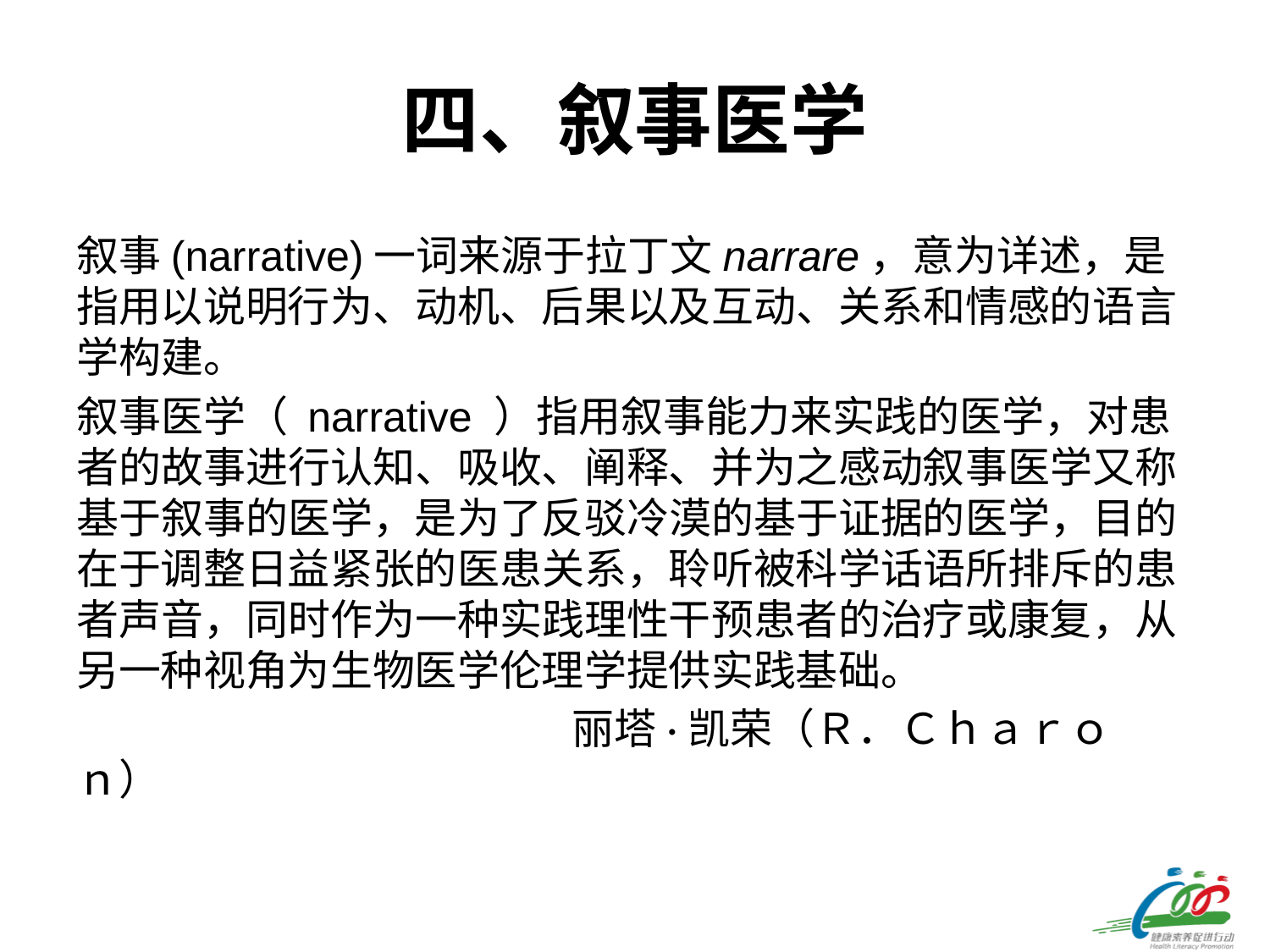

# 四、叙事医学
叙事(narrative)一词来源于拉丁文narrare，意为详述，是指用以说明行为、动机、后果以及互动、关系和情感的语言学构建。
叙事医学（ narrative ）指用叙事能力来实践的医学，对患者的故事进行认知、吸收、阐释、并为之感动叙事医学又称基于叙事的医学，是为了反驳冷漠的基于证据的医学，目的在于调整日益紧张的医患关系，聆听被科学话语所排斥的患者声音，同时作为一种实践理性干预患者的治疗或康复，从另一种视角为生物医学伦理学提供实践基础。
                                                   丽塔·凯荣（Ｒ．Ｃｈａｒｏｎ）